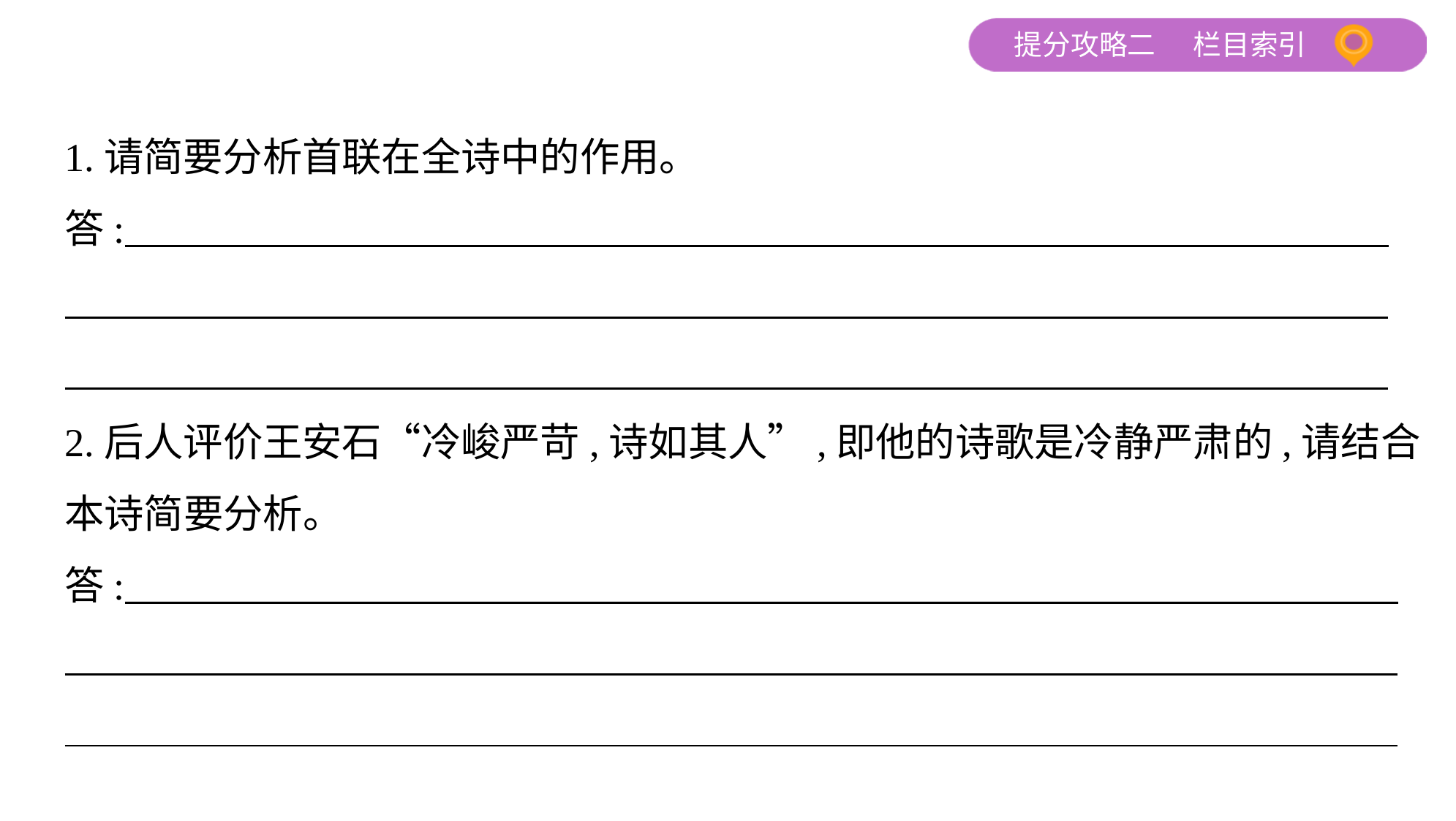

1.请简要分析首联在全诗中的作用。
答:

2.后人评价王安石“冷峻严苛,诗如其人”,即他的诗歌是冷静严肃的,请结合
本诗简要分析。
答: